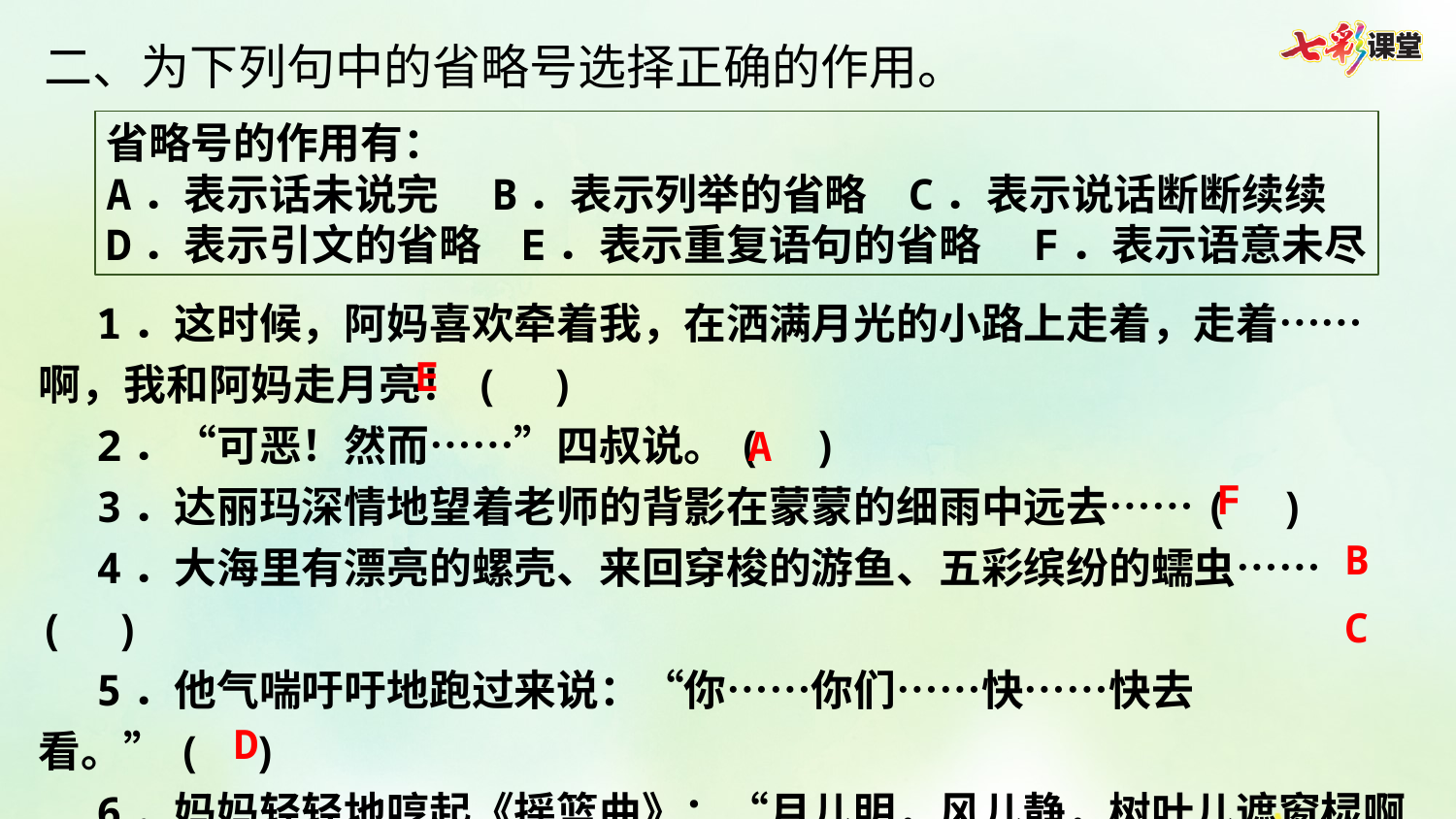

二、为下列句中的省略号选择正确的作用。
省略号的作用有：
A．表示话未说完  B．表示列举的省略  C．表示说话断断续续
D．表示引文的省略   E．表示重复语句的省略  F．表示语意未尽
1．这时候，阿妈喜欢牵着我，在洒满月光的小路上走着，走着……啊，我和阿妈走月亮！(  )
2．“可恶！然而……”四叔说。(  )
3．达丽玛深情地望着老师的背影在蒙蒙的细雨中远去……(  )
4．大海里有漂亮的螺壳、来回穿梭的游鱼、五彩缤纷的蠕虫……(  )
5．他气喘吁吁地跑过来说：“你……你们……快……快去看。”(  )
6．妈妈轻轻地哼起《摇篮曲》：“月儿明，风儿静，树叶儿遮窗棂啊……”(  )
E
A
F
B
C
D